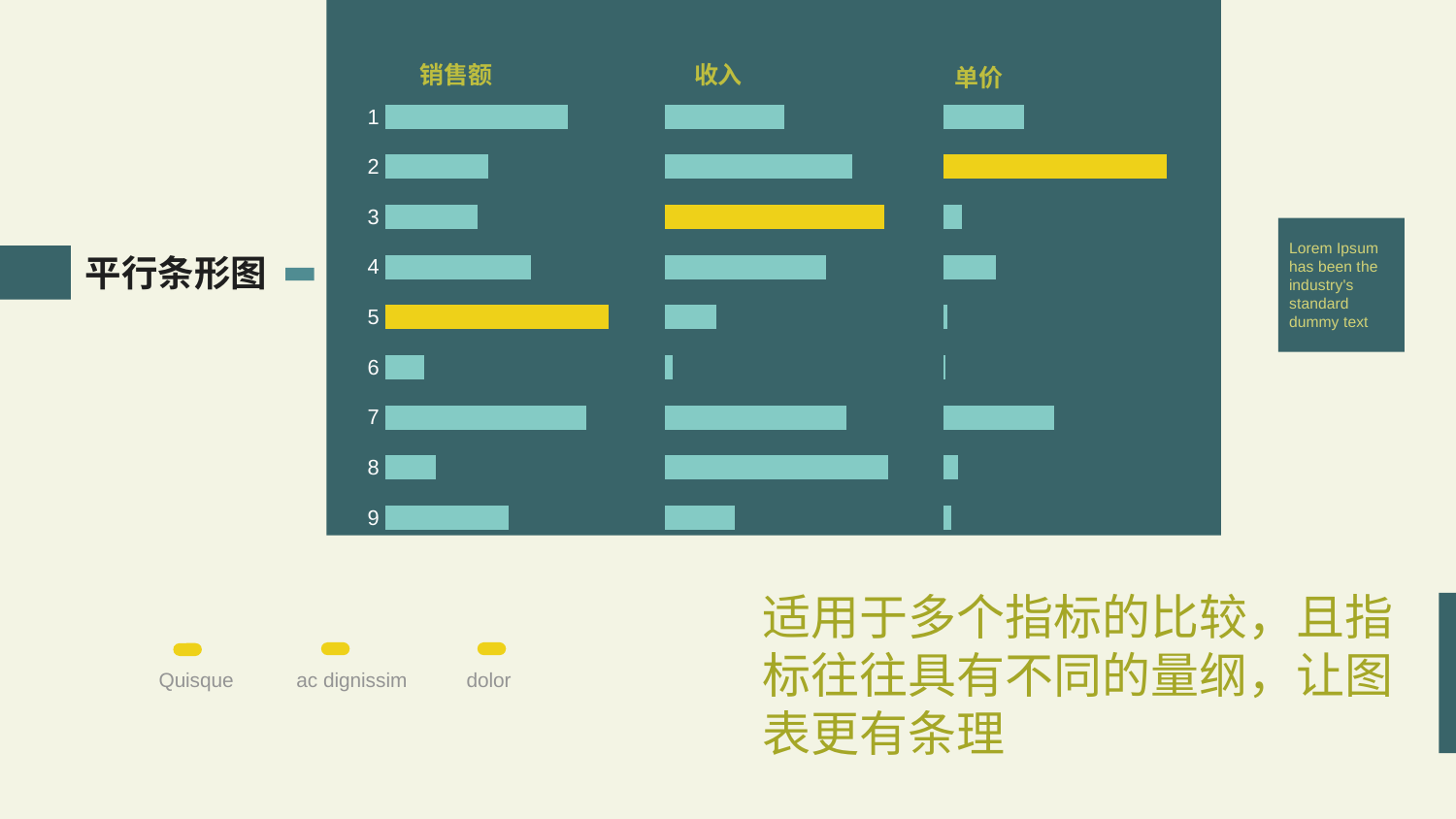

收入
销售额
单价

### Chart

| Category |  |  |  |  |  |
|---|---|---|---|---|---|
平行条形图
Lorem Ipsum has been the industry's standard dummy text

适用于多个指标的比较，且指标往往具有不同的量纲，让图表更有条理

Quisque
ac dignissim
dolor